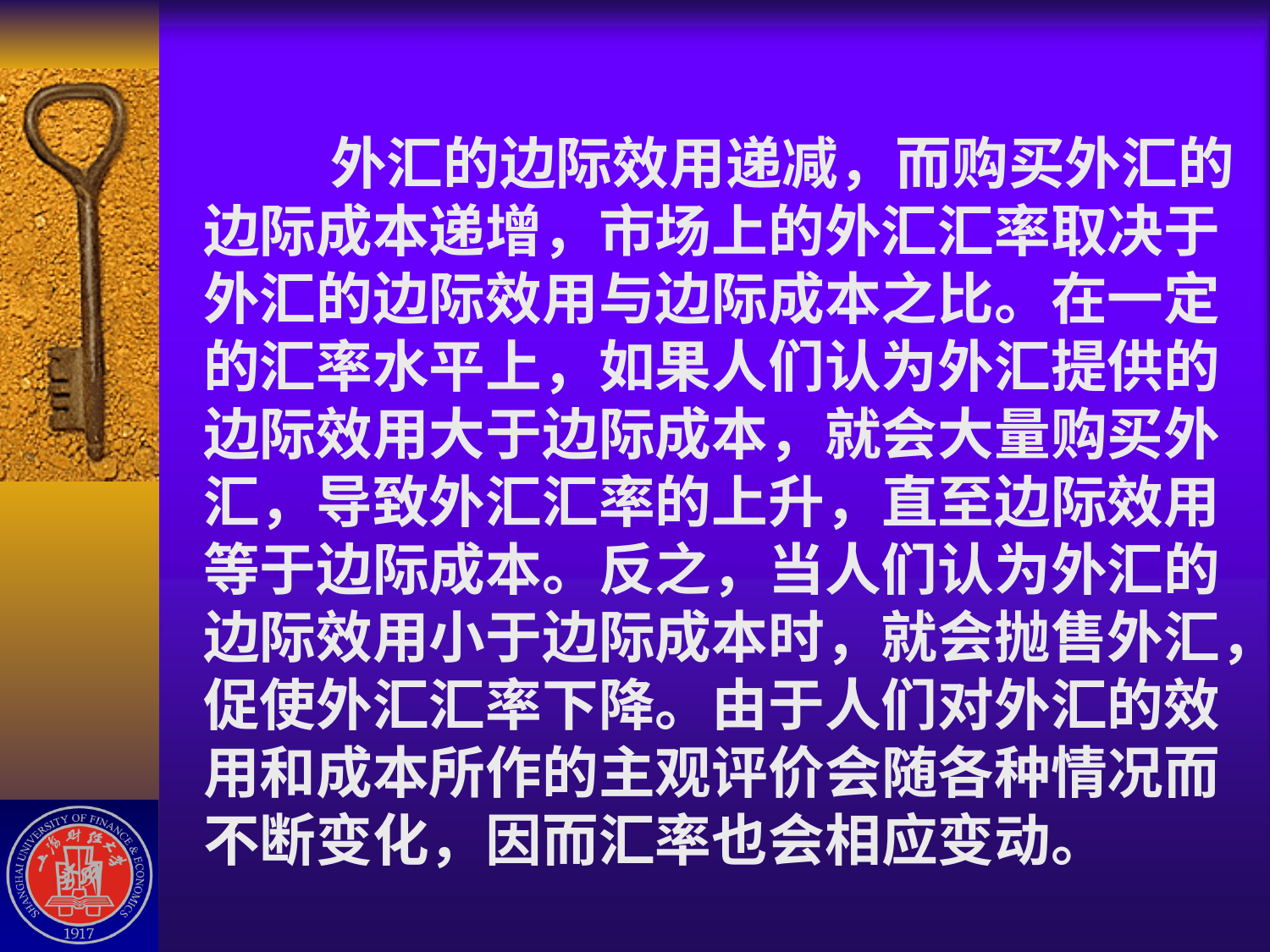

# 外汇的边际效用递减，而购买外汇的边际成本递增，市场上的外汇汇率取决于外汇的边际效用与边际成本之比。在一定的汇率水平上，如果人们认为外汇提供的边际效用大于边际成本，就会大量购买外汇，导致外汇汇率的上升，直至边际效用等于边际成本。反之，当人们认为外汇的边际效用小于边际成本时，就会抛售外汇，促使外汇汇率下降。由于人们对外汇的效用和成本所作的主观评价会随各种情况而不断变化，因而汇率也会相应变动。